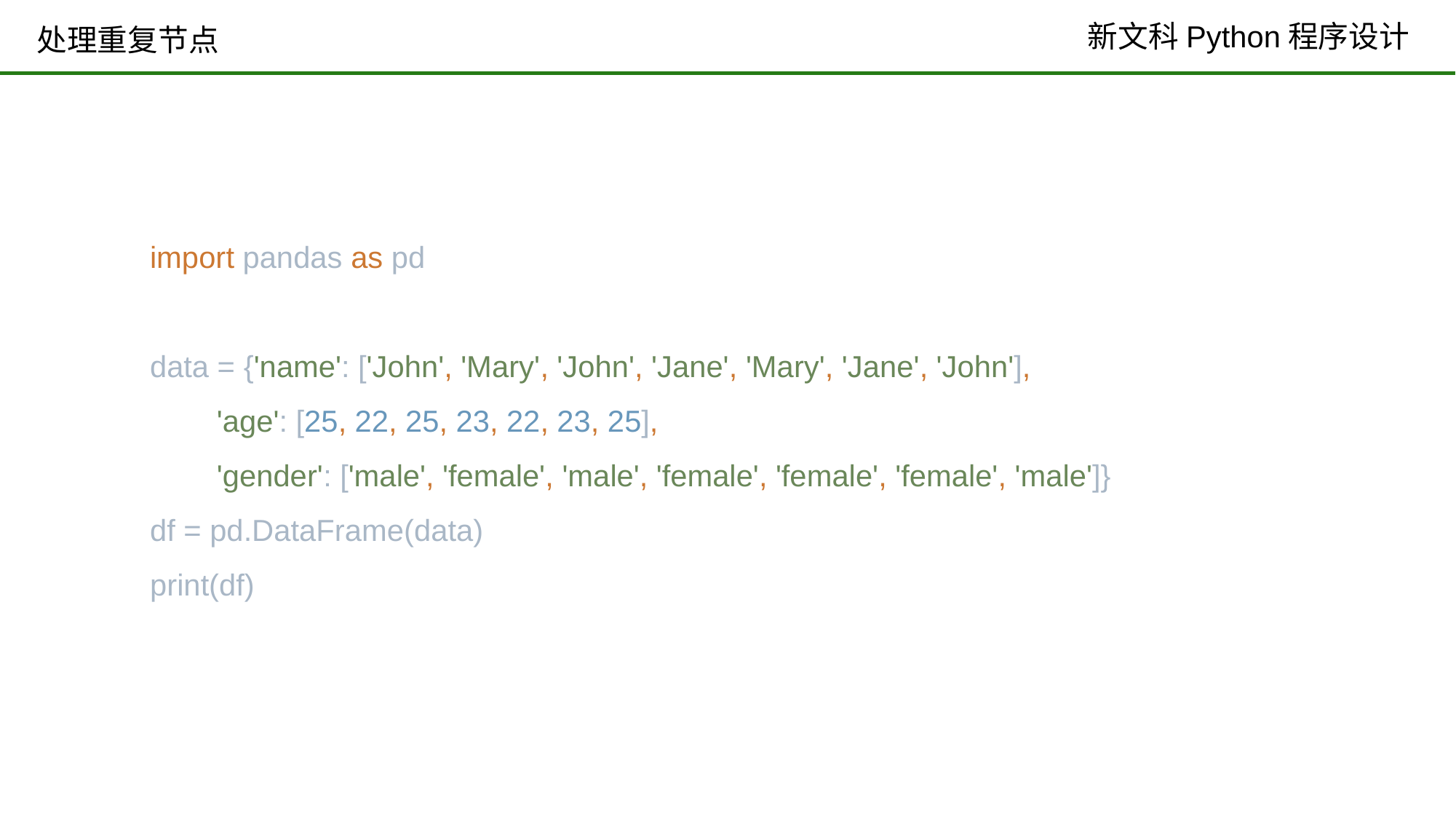

# 处理重复节点
import pandas as pd
data = {'name': ['John', 'Mary', 'John', 'Jane', 'Mary', 'Jane', 'John'],
        'age': [25, 22, 25, 23, 22, 23, 25],
        'gender': ['male', 'female', 'male', 'female', 'female', 'female', 'male']}
df = pd.DataFrame(data)
print(df)